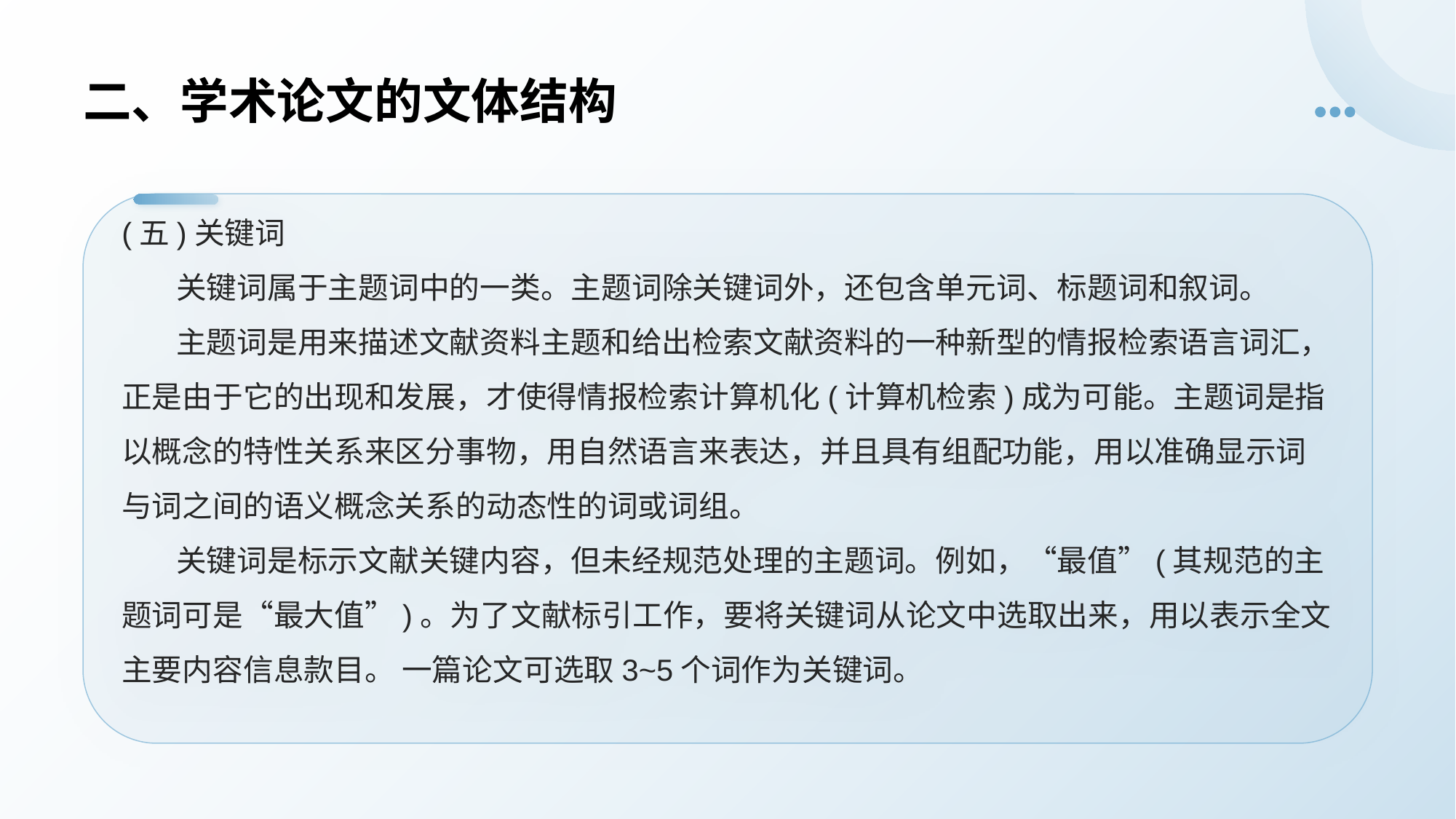

# 二、学术论文的文体结构

(五)关键词
       关键词属于主题词中的一类。主题词除关键词外，还包含单元词、标题词和叙词。
       主题词是用来描述文献资料主题和给出检索文献资料的一种新型的情报检索语言词汇，正是由于它的出现和发展，才使得情报检索计算机化(计算机检索)成为可能。主题词是指以概念的特性关系来区分事物，用自然语言来表达，并且具有组配功能，用以准确显示词与词之间的语义概念关系的动态性的词或词组。
       关键词是标示文献关键内容，但未经规范处理的主题词。例如，“最值”(其规范的主题词可是“最大值”)。为了文献标引工作，要将关键词从论文中选取出来，用以表示全文主要内容信息款目。 一篇论文可选取3~5个词作为关键词。